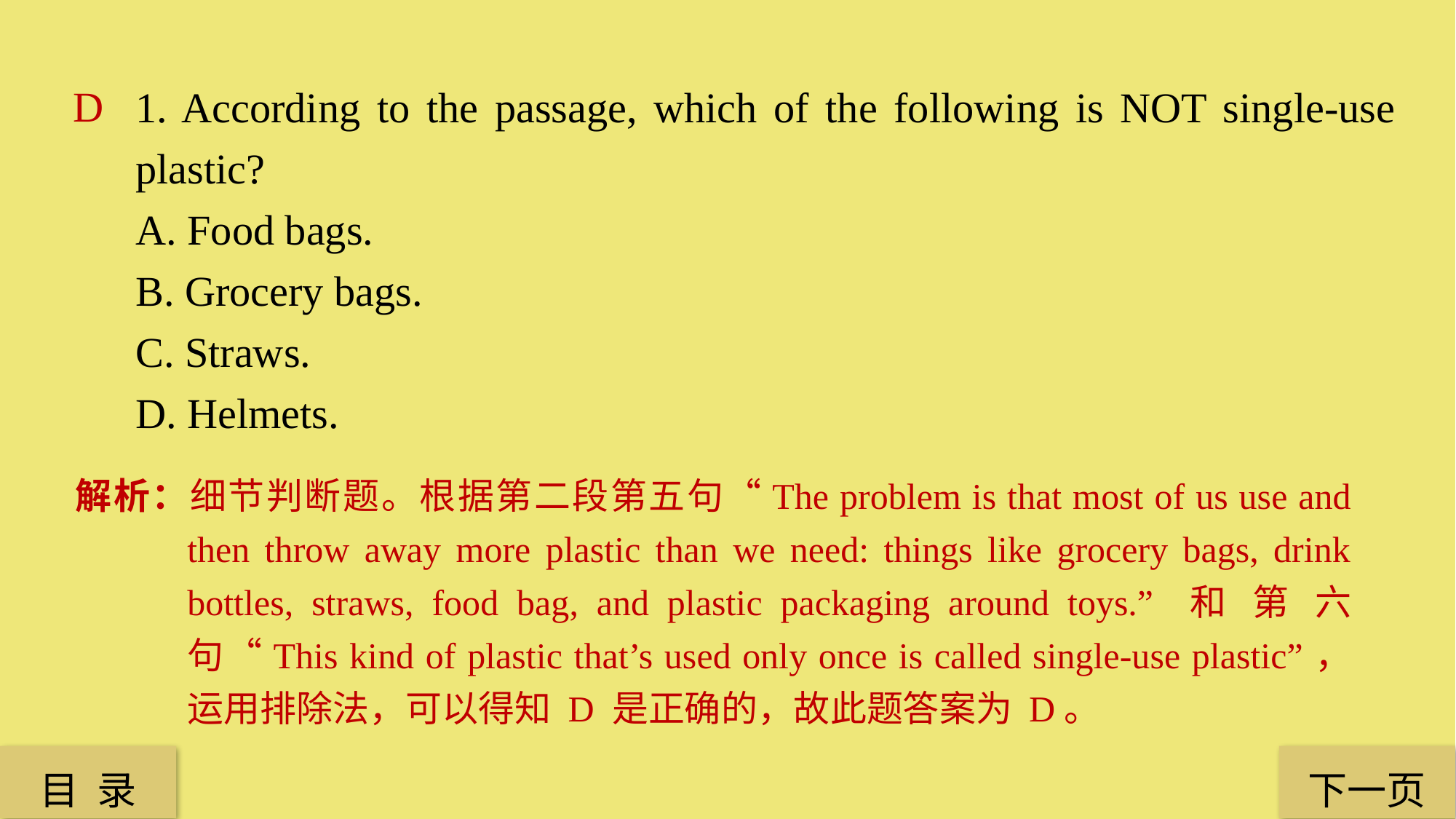

1. According to the passage, which of the following is NOT single-use plastic?
A. Food bags.
B. Grocery bags.
C. Straws.
D. Helmets.
D
解析：细节判断题。根据第二段第五句“The problem is that most of us use and then throw away more plastic than we need: things like grocery bags, drink bottles, straws, food bag, and plastic packaging around toys.” 和 第 六 句“This kind of plastic that’s used only once is called single-use plastic”，运用排除法，可以得知 D 是正确的，故此题答案为 D。